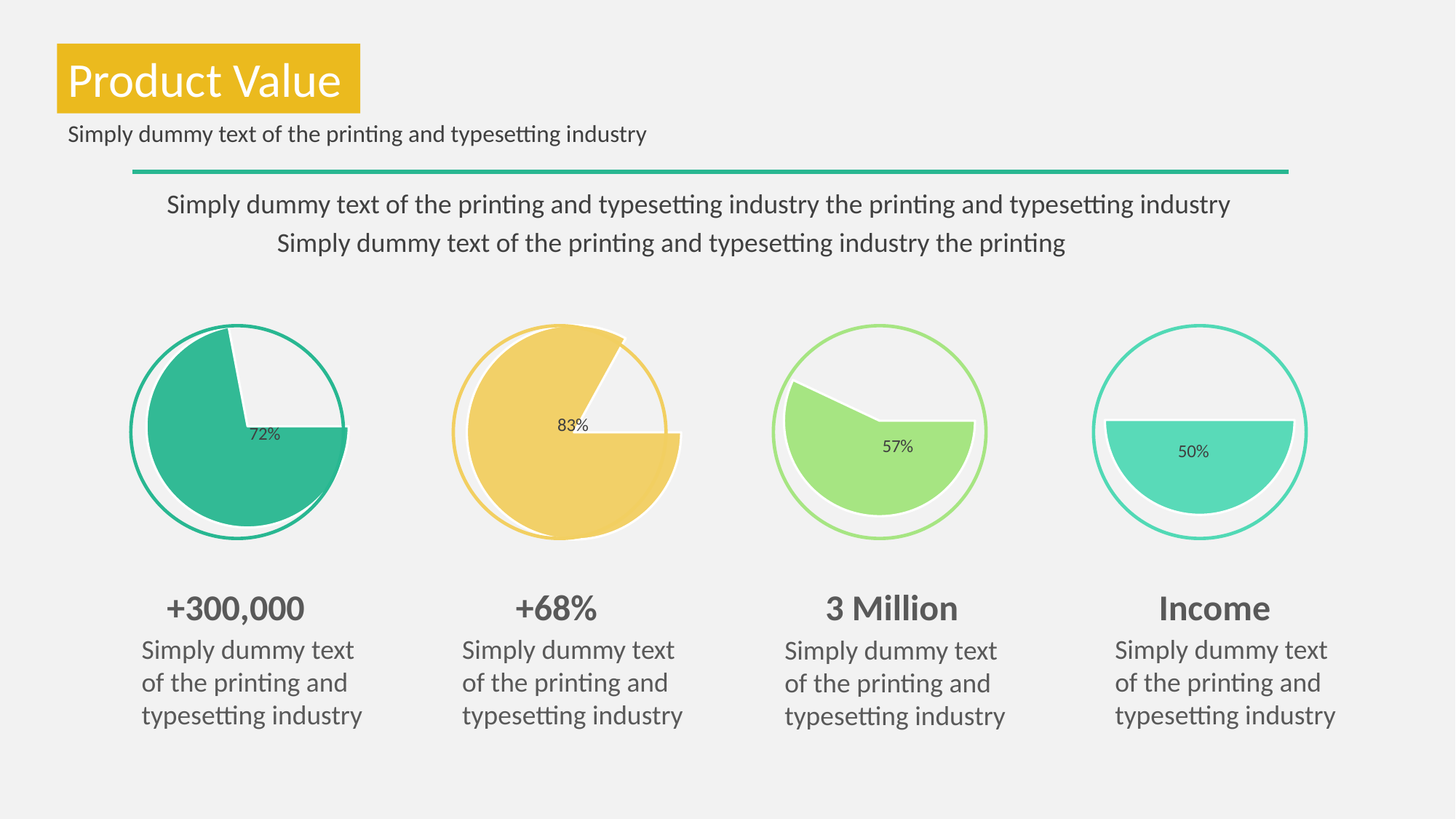

Product Value

Simply dummy text of the printing and typesetting industry
Simply dummy text of the printing and typesetting industry the printing and typesetting industry
Simply dummy text of the printing and typesetting industry the printing

### Chart

| Category | 销售额 |
|---|---|
| 第一季度 | 72.0 |
| 第二季度 | 28.0 |

### Chart

| Category | 销售额 |
|---|---|
| 第一季度 | 83.0 |
| 第二季度 | 17.0 |

### Chart

| Category | 销售额 |
|---|---|
| 第一季度 | 57.0 |
| 第二季度 | 43.0 |

### Chart

| Category | 销售额 |
|---|---|
| 第一季度 | 50.0 |
| 第二季度 | 50.0 |

+300,000
Simply dummy text of the printing and typesetting industry
+68%
Simply dummy text of the printing and typesetting industry
3 Million
Simply dummy text of the printing and typesetting industry
Income
Simply dummy text of the printing and typesetting industry